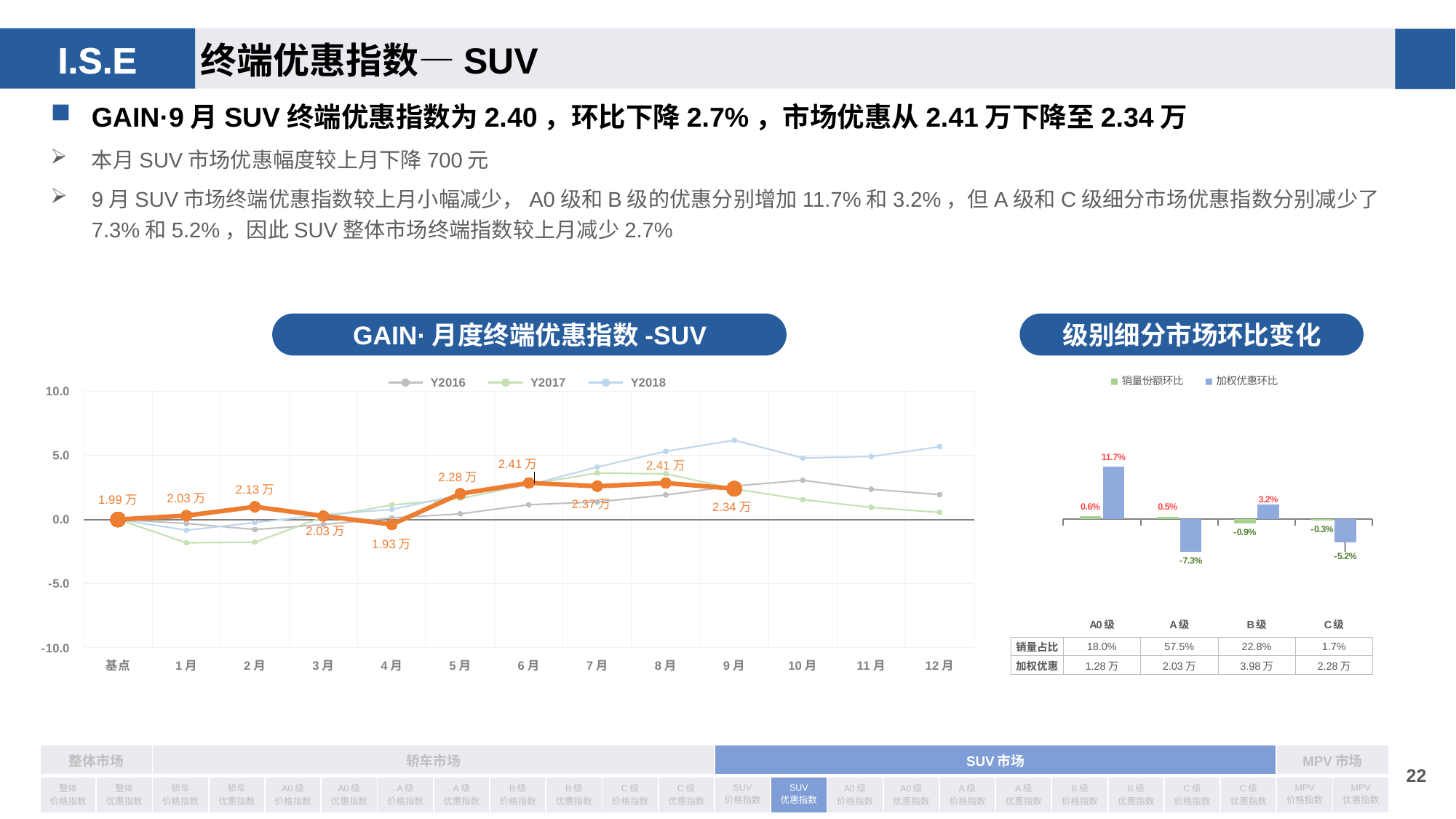

终端优惠指数—SUV
GAIN·9月SUV终端优惠指数为2.40，环比下降2.7%，市场优惠从2.41万下降至2.34万
本月SUV市场优惠幅度较上月下降700元
9月SUV市场终端优惠指数较上月小幅减少，A0级和B级的优惠分别增加11.7%和3.2%，但A级和C级细分市场优惠指数分别减少了7.3%和5.2%，因此SUV整体市场终端指数较上月减少2.7%
GAIN·月度终端优惠指数-SUV

级别细分市场环比变化

### Chart

| Category |  Y2016  |  Y2017  |  Y2018  |  Y2019  |
|---|---|---|---|---|
| 基点 | 0.0 | 0.0 | 0.0 | 0.0 |
| 1月 | -0.3132369862970111 | -1.82 | -0.84 | 0.3 |
| 2月 | -0.7870628657715182 | -1.78 | -0.24 | 0.99 |
| 3月 | -0.39817227044956743 | 0.19 | 0.36 | 0.27 |
| 4月 | 0.12198065556002016 | 1.13 | 0.78 | -0.39 |
| 5月 | 0.43463216954858486 | 1.63 | 1.92 | 2.01 |
| 6月 | 1.1533244607398285 | 2.74 | 2.69 | 2.85 |
| 7月 | 1.3627584712611358 | 3.62 | 4.09 | 2.59 |
| 8月 | 1.9110931590772033 | 3.56 | 5.31 | 2.84 |
| 9月 | 2.6105630953031005 | 2.39 | 6.18 | 2.4 |
| 10月 | 3.0555575848514973 | 1.55 | 4.79 | None |
| 11月 | 2.3565877377784195 | 0.94 | 4.91 | None |
| 12月 | 1.9458376698799893 | 0.55 | 5.67 | None |

### Chart

| Category | 销量份额环比 | 加权优惠环比 |
|---|---|---|
| A0级 | 0.0062 | 0.11676917117748742 |
| A级 | 0.0051 | -0.07316357078401048 |
| B级 | -0.0088 | 0.031750066053119363 |
| C级 | -0.0026 | -0.05184613992784126 |
| 销量占比 | 18.0% | 57.5% | 22.8% | 1.7% |
| --- | --- | --- | --- | --- |
| 加权优惠 | 1.28万 | 2.03万 | 3.98万 | 2.28万 |
| 整体市场 |  | 轿车市场 |  |  |  |  |  |  |  |  |  | SUV市场 |  |  |  |  |  |  |  |  |  | MPV市场 |  |
| --- | --- | --- | --- | --- | --- | --- | --- | --- | --- | --- | --- | --- | --- | --- | --- | --- | --- | --- | --- | --- | --- | --- | --- |
| 整体 价格指数 | 整体 优惠指数 | 轿车 价格指数 | 轿车 优惠指数 | A0级 价格指数 | A0级 优惠指数 | A级 价格指数 | A级 优惠指数 | B级 价格指数 | B级 优惠指数 | C级 价格指数 | C级 优惠指数 | SUV 价格指数 | SUV 优惠指数 | A0级 价格指数 | A0级 优惠指数 | A级 价格指数 | A级 优惠指数 | B级 价格指数 | B级 优惠指数 | C级 价格指数 | C级 优惠指数 | MPV 价格指数 | MPV 优惠指数 |
22